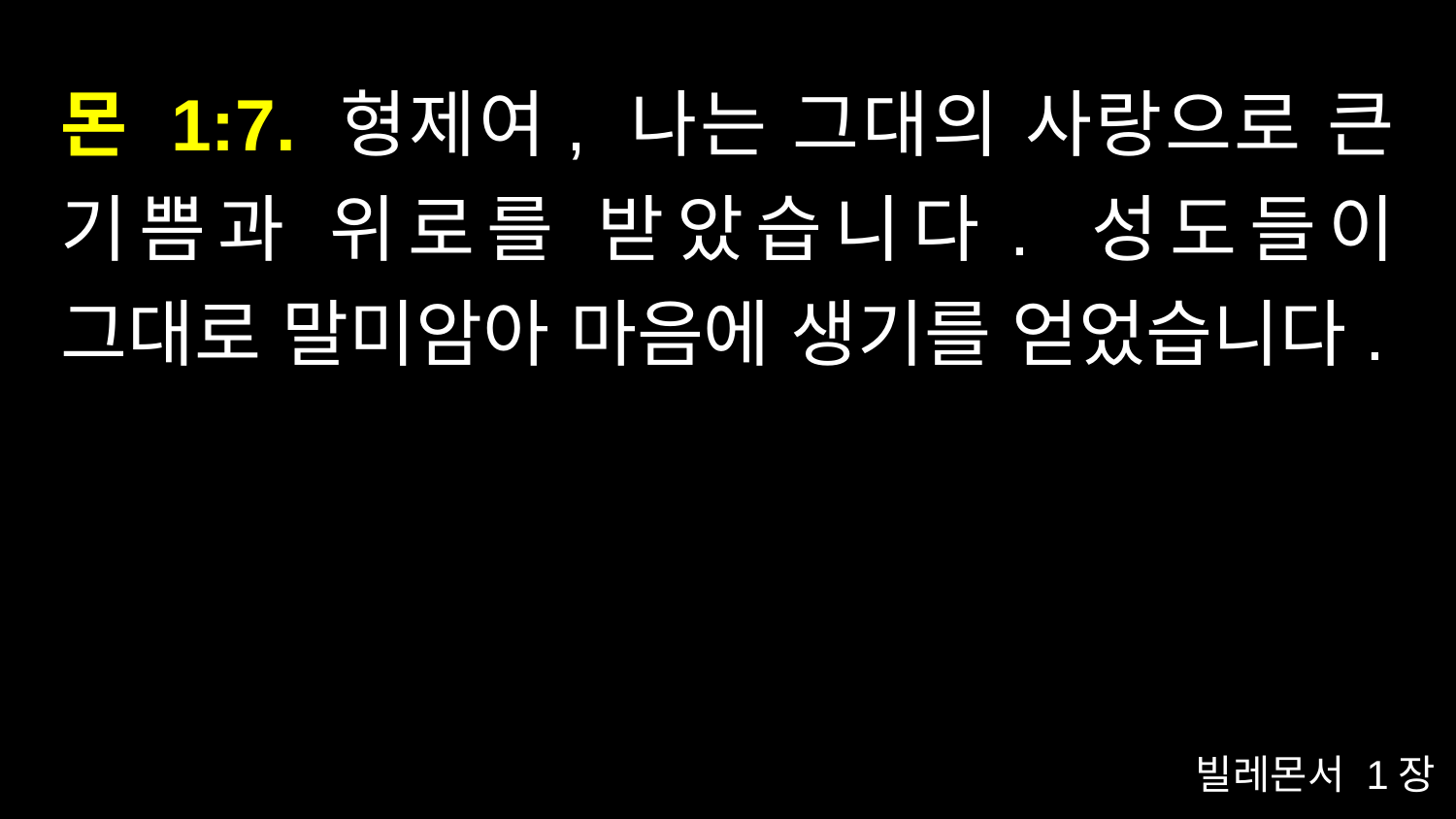

# 몬 1:7. 형제여, 나는 그대의 사랑으로 큰 기쁨과 위로를 받았습니다. 성도들이 그대로 말미암아 마음에 생기를 얻었습니다.
빌레몬서 1장